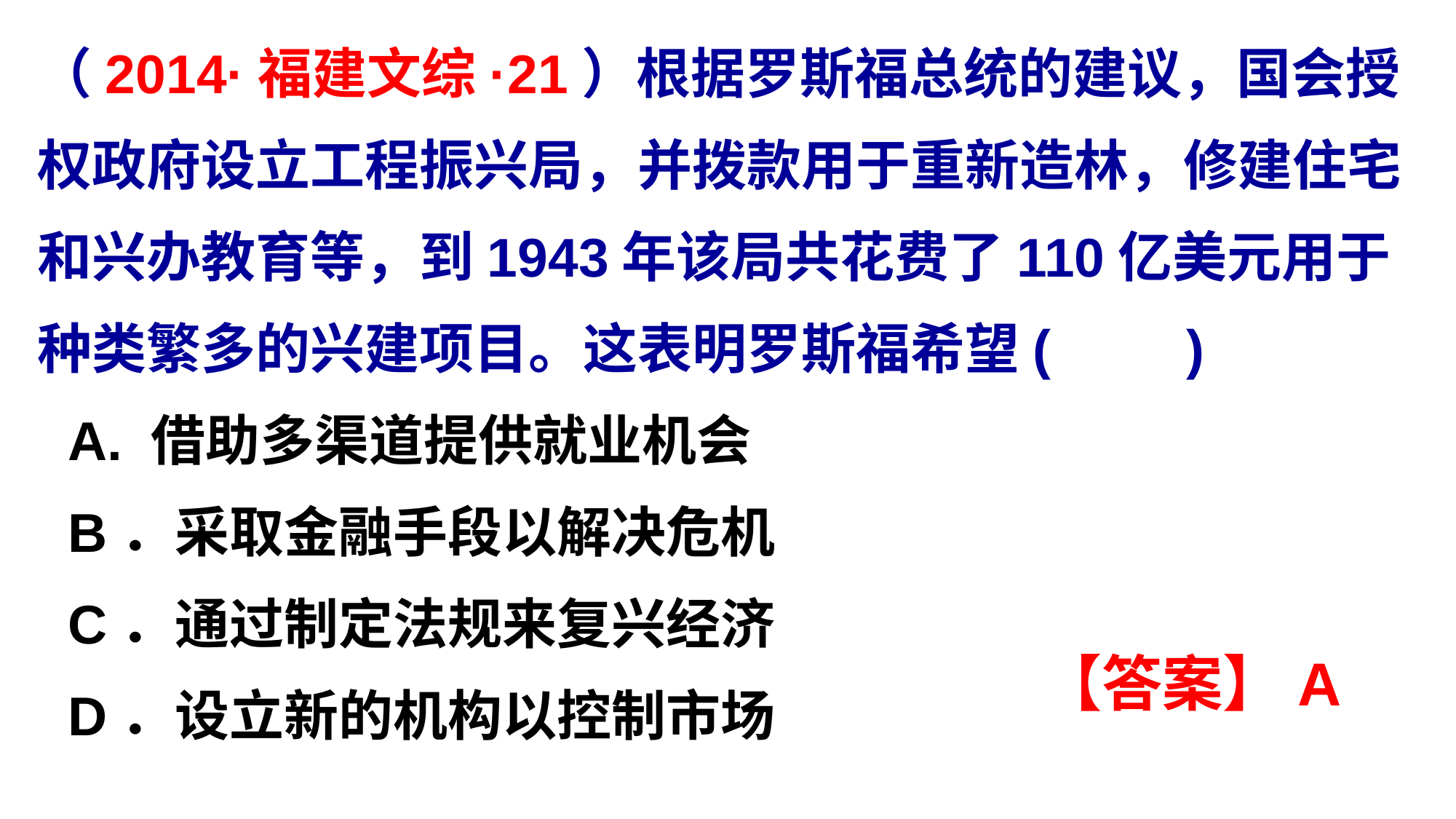

（2014·福建文综·21）根据罗斯福总统的建议，国会授权政府设立工程振兴局，并拨款用于重新造林，修建住宅和兴办教育等，到1943年该局共花费了110亿美元用于种类繁多的兴建项目。这表明罗斯福希望(　　)
  A. 借助多渠道提供就业机会
  B．采取金融手段以解决危机
  C．通过制定法规来复兴经济
  D．设立新的机构以控制市场
【答案】A